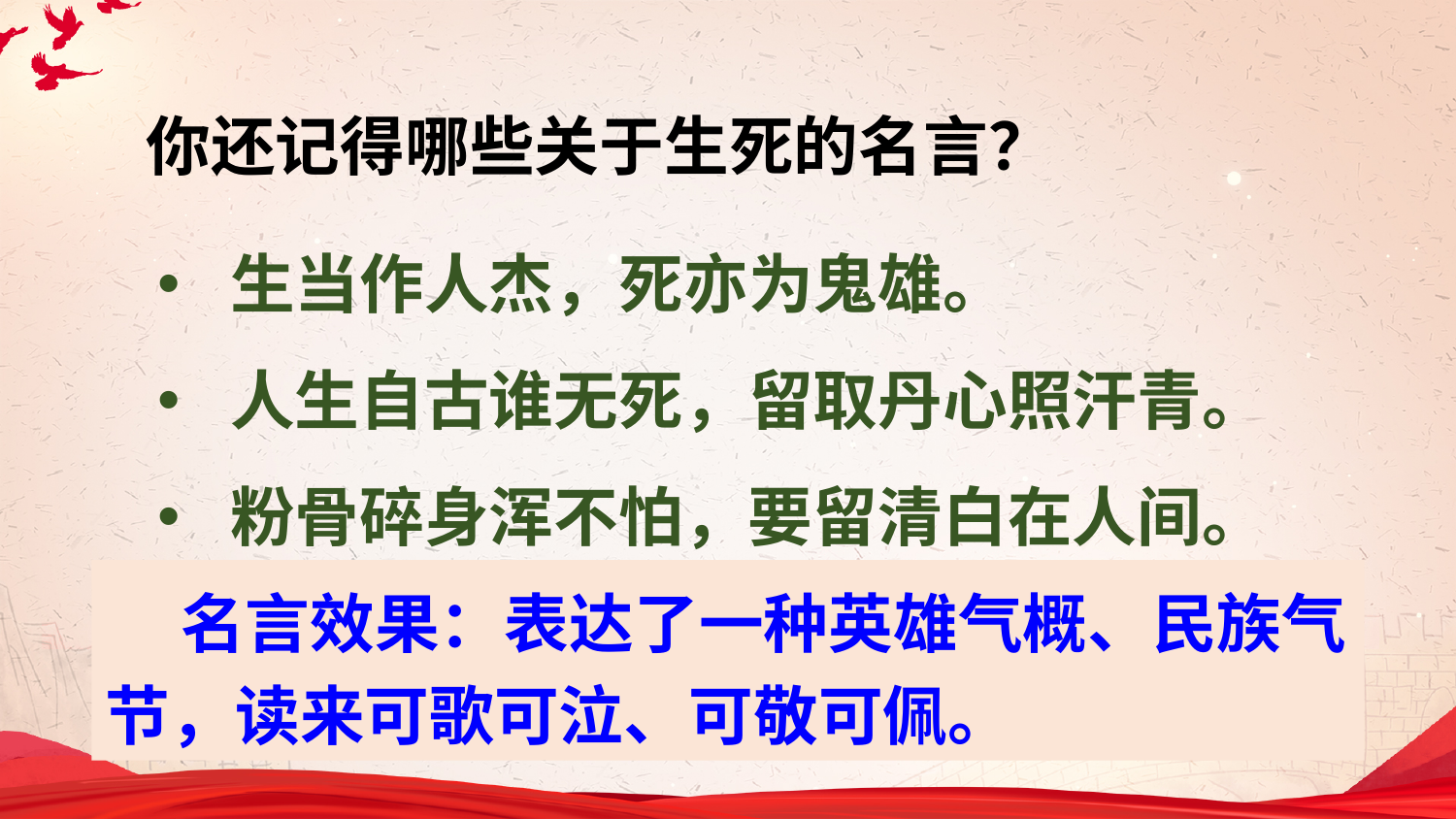

你还记得哪些关于生死的名言？
生当作人杰，死亦为鬼雄。
人生自古谁无死，留取丹心照汗青。
粉骨碎身浑不怕，要留清白在人间。
    名言效果：表达了一种英雄气概、民族气节，读来可歌可泣、可敬可佩。